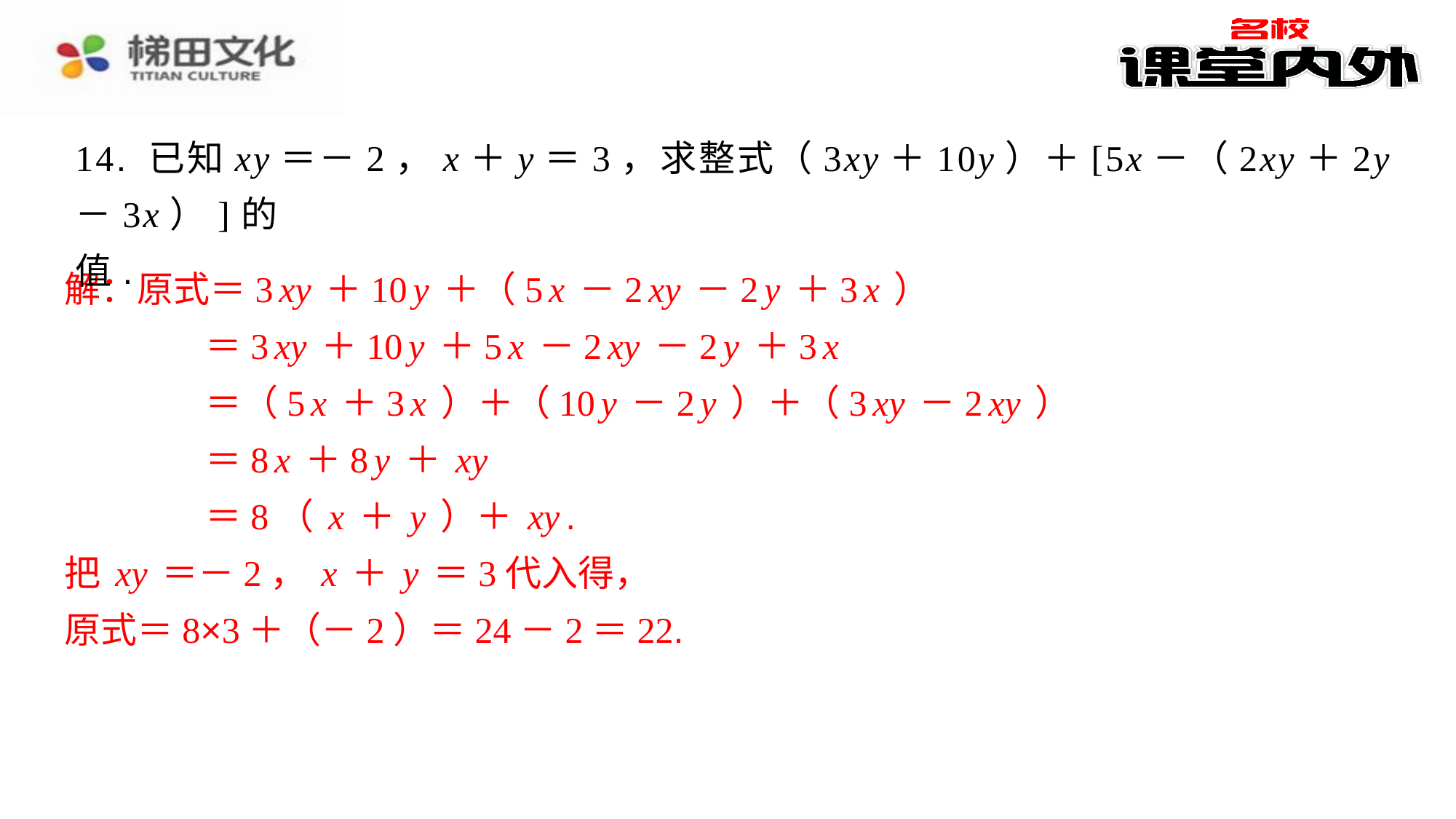

14. 已知xy＝－2，x＋y＝3，求整式（3xy＋10y）＋[5x－（2xy＋2y－3x）]的
值.
解：原式＝3xy＋10y＋（5x－2xy－2y＋3x）
解：原式＝3xy＋10y＋（5x－2xy－2y＋3x）
＝3xy＋10y＋5x－2xy－2y＋3x
＝（5x＋3x）＋（10y－2y）＋（3xy－2xy）
＝8x＋8y＋xy
＝8（x＋y）＋xy.
把xy＝－2，x＋y＝3代入得，
原式＝8×3＋（－2）＝24－2＝22.
＝3xy＋10y＋5x－2xy－2y＋3x
＝（5x＋3x）＋（10y－2y）＋（3xy－2xy）
＝8x＋8y＋xy
＝8（x＋y）＋xy.
把xy＝－2，x＋y＝3代入得，
原式＝8×3＋（－2）＝24－2＝22.